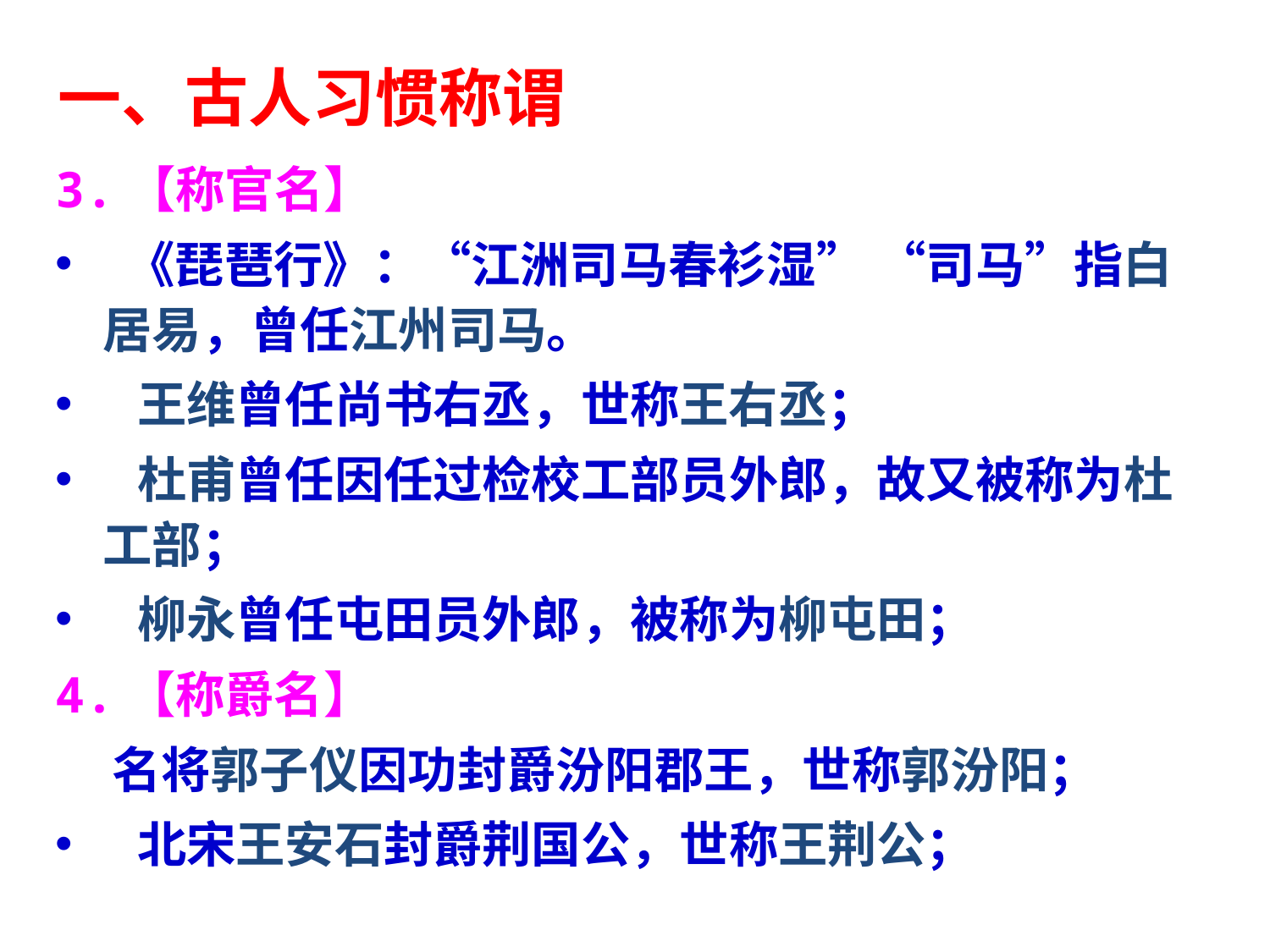

一、古人习惯称谓
3.【称官名】
 《琵琶行》：“江洲司马春衫湿” “司马”指白居易，曾任江州司马。
  王维曾任尚书右丞，世称王右丞；
  杜甫曾任因任过检校工部员外郎，故又被称为杜工部；
  柳永曾任屯田员外郎，被称为柳屯田；
4.【称爵名】
    名将郭子仪因功封爵汾阳郡王，世称郭汾阳；
  北宋王安石封爵荆国公，世称王荆公；